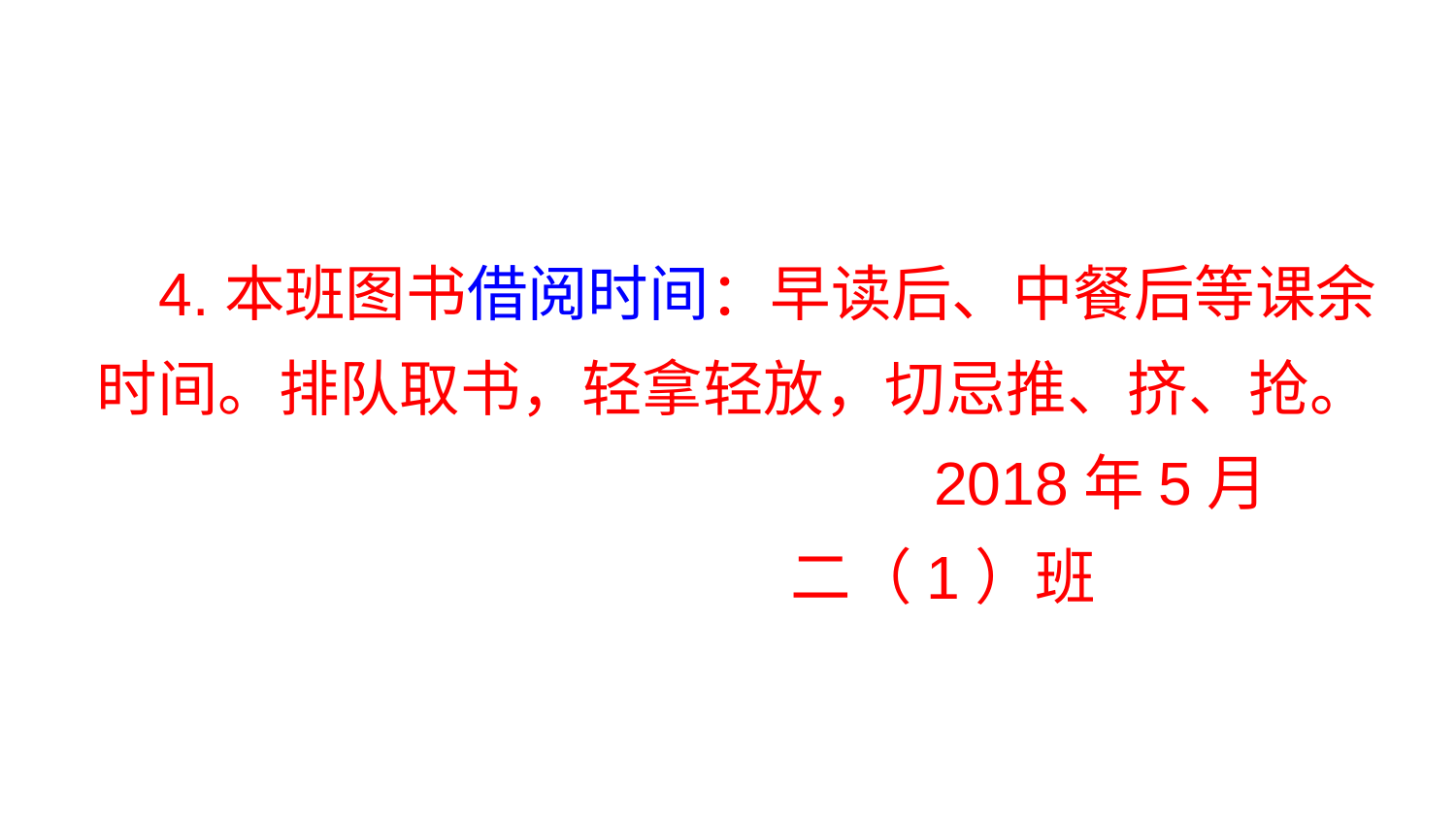

4.本班图书借阅时间：早读后、中餐后等课余时间。排队取书，轻拿轻放，切忌推、挤、抢。
                                                  2018年5月
                                                  二（1）班